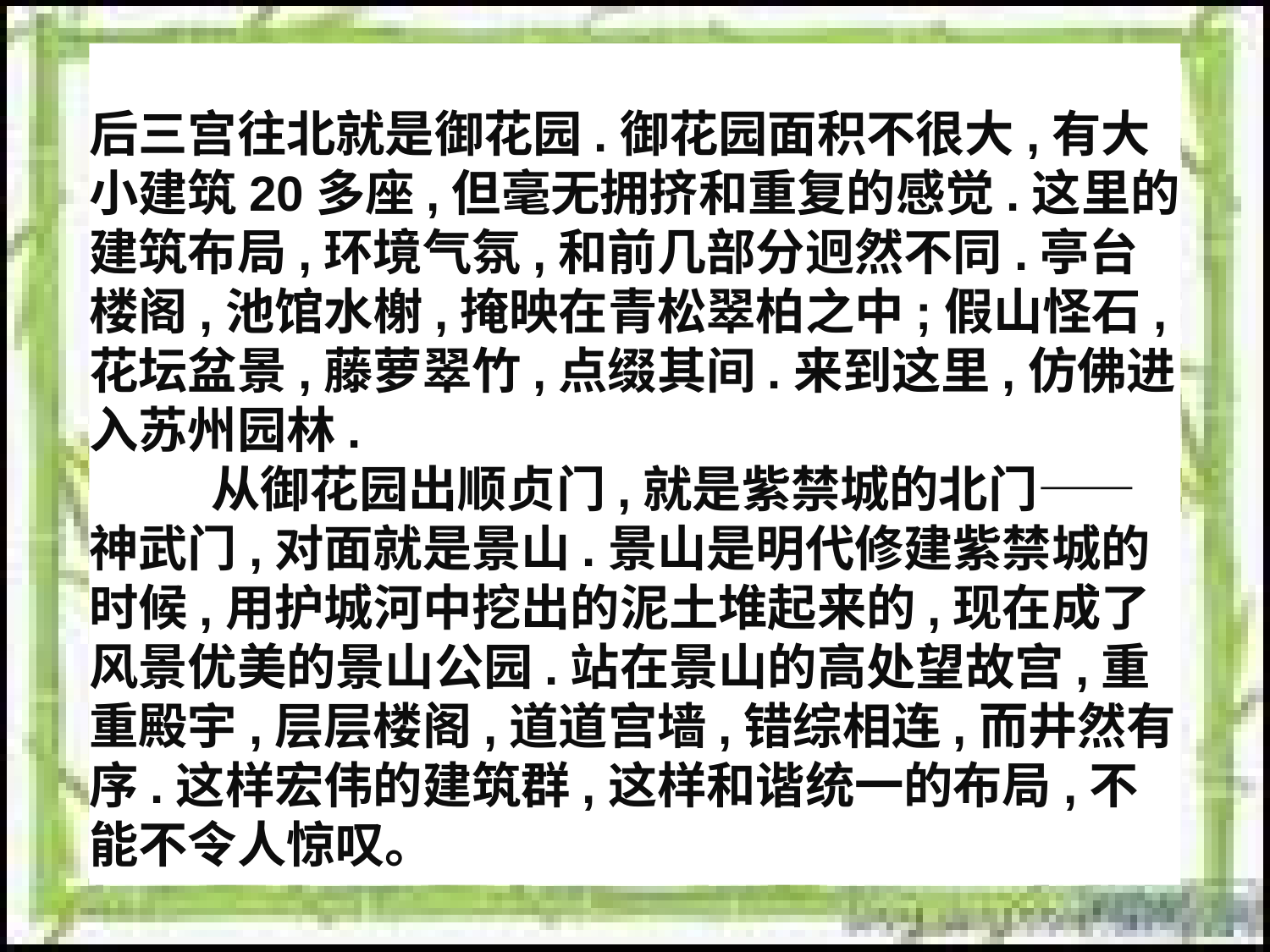

后三宫往北就是御花园.御花园面积不很大,有大小建筑20多座,但毫无拥挤和重复的感觉.这里的建筑布局,环境气氛,和前几部分迥然不同.亭台楼阁,池馆水榭,掩映在青松翠柏之中;假山怪石,花坛盆景,藤萝翠竹,点缀其间.来到这里,仿佛进入苏州园林.
        从御花园出顺贞门,就是紫禁城的北门——神武门,对面就是景山.景山是明代修建紫禁城的时候,用护城河中挖出的泥土堆起来的,现在成了风景优美的景山公园.站在景山的高处望故宫,重重殿宇,层层楼阁,道道宫墙,错综相连,而井然有序.这样宏伟的建筑群,这样和谐统一的布局,不能不令人惊叹。